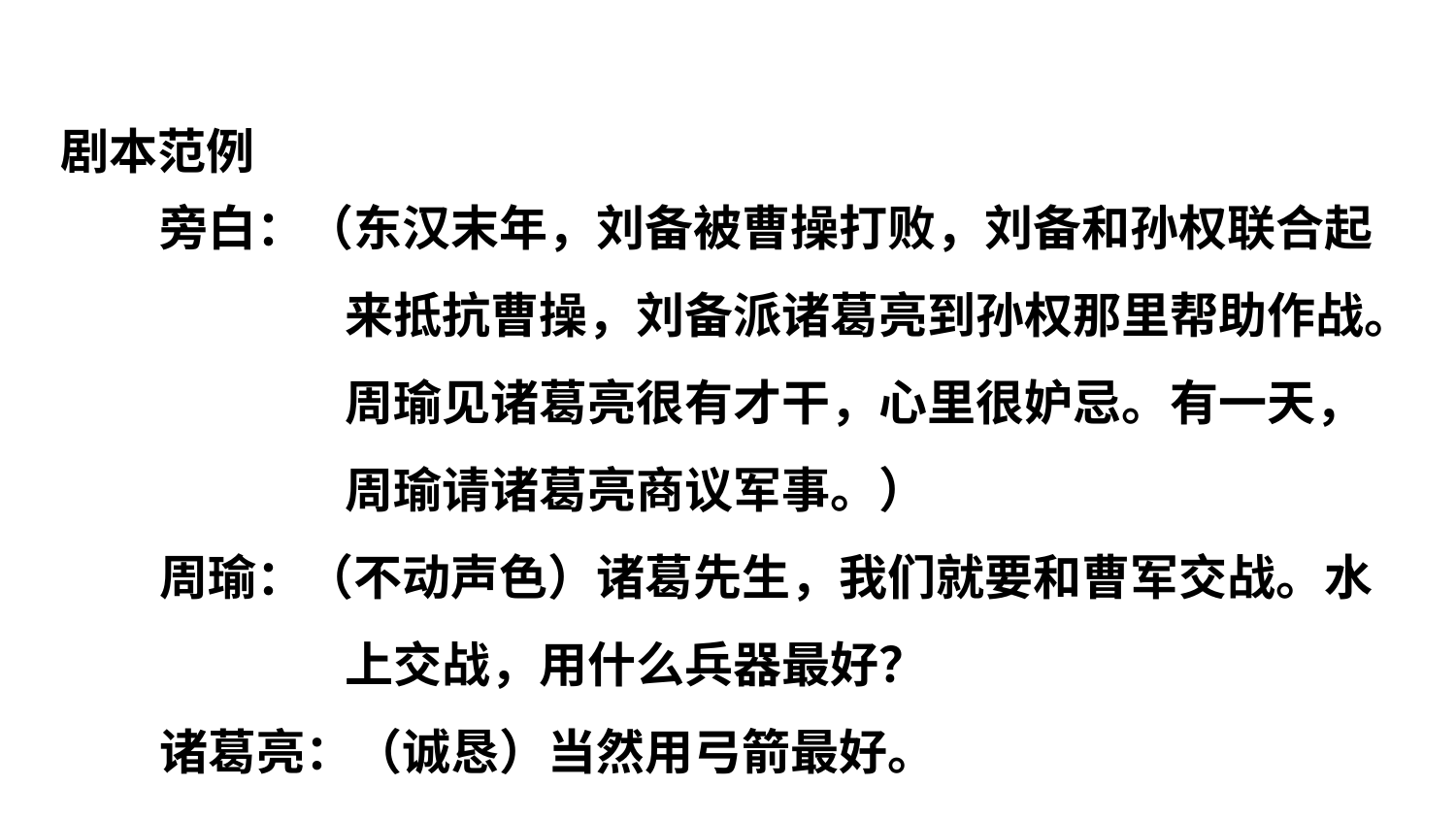

剧本范例
旁白：（东汉末年，刘备被曹操打败，刘备和孙权联合起来抵抗曹操，刘备派诸葛亮到孙权那里帮助作战。周瑜见诸葛亮很有才干，心里很妒忌。有一天，周瑜请诸葛亮商议军事。）
周瑜：（不动声色）诸葛先生，我们就要和曹军交战。水上交战，用什么兵器最好？
诸葛亮：（诚恳）当然用弓箭最好。